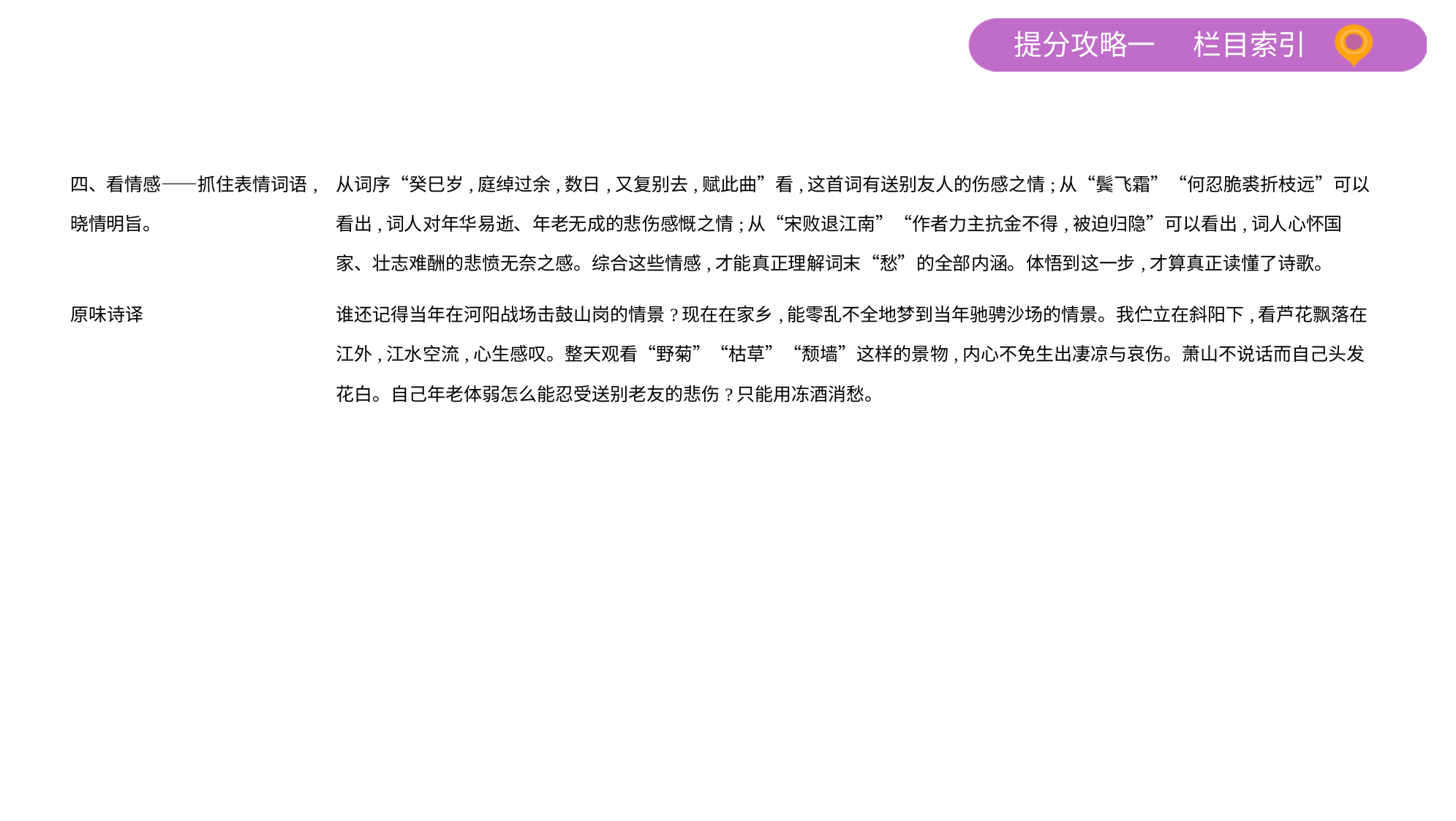

| 四、看情感——抓住表情词语,晓情明旨。 | 从词序“癸巳岁,庭绰过余,数日,又复别去,赋此曲”看,这首词有送别友人的伤感之情;从“鬓飞霜”“何忍脆裘折枝远”可以看出,词人对年华易逝、年老无成的悲伤感慨之情;从“宋败退江南”“作者力主抗金不得,被迫归隐”可以看出,词人心怀国家、壮志难酬的悲愤无奈之感。综合这些情感,才能真正理解词末“愁”的全部内涵。体悟到这一步,才算真正读懂了诗歌。 |
| --- | --- |
| 原味诗译 | 谁还记得当年在河阳战场击鼓山岗的情景?现在在家乡,能零乱不全地梦到当年驰骋沙场的情景。我伫立在斜阳下,看芦花飘落在江外,江水空流,心生感叹。整天观看“野菊”“枯草”“颓墙”这样的景物,内心不免生出凄凉与哀伤。萧山不说话而自己头发花白。自己年老体弱怎么能忍受送别老友的悲伤?只能用冻酒消愁。 |